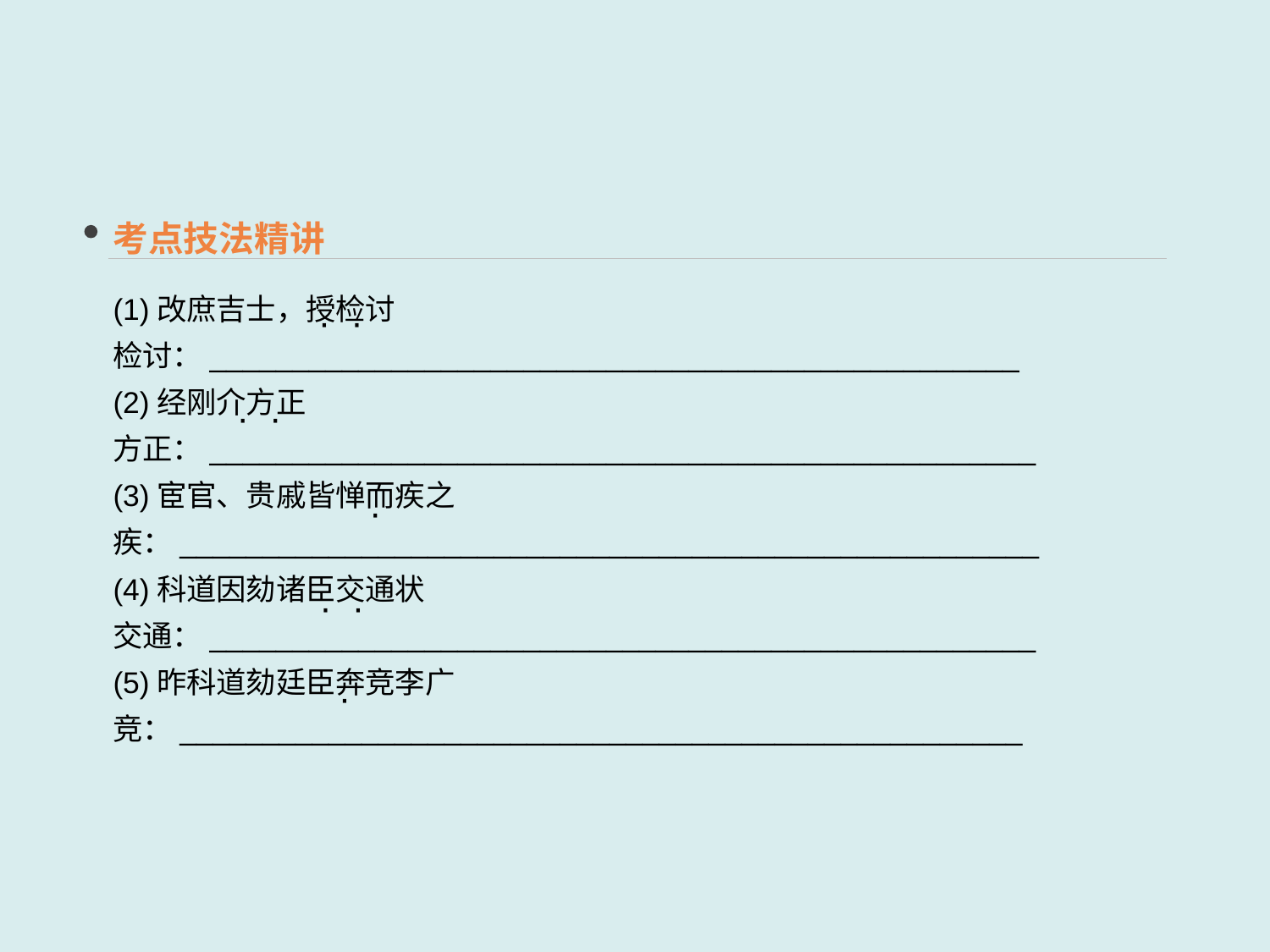

考点技法精讲

(1)改庶吉士，授检讨
检讨：_________________________________________________
(2)经刚介方正
方正：__________________________________________________
(3)宦官、贵戚皆惮而疾之
疾：____________________________________________________
(4)科道因劾诸臣交通状
交通：__________________________________________________
(5)昨科道劾廷臣奔竞李广
竞：___________________________________________________

·  ·
·  ·
·
·  ·
·